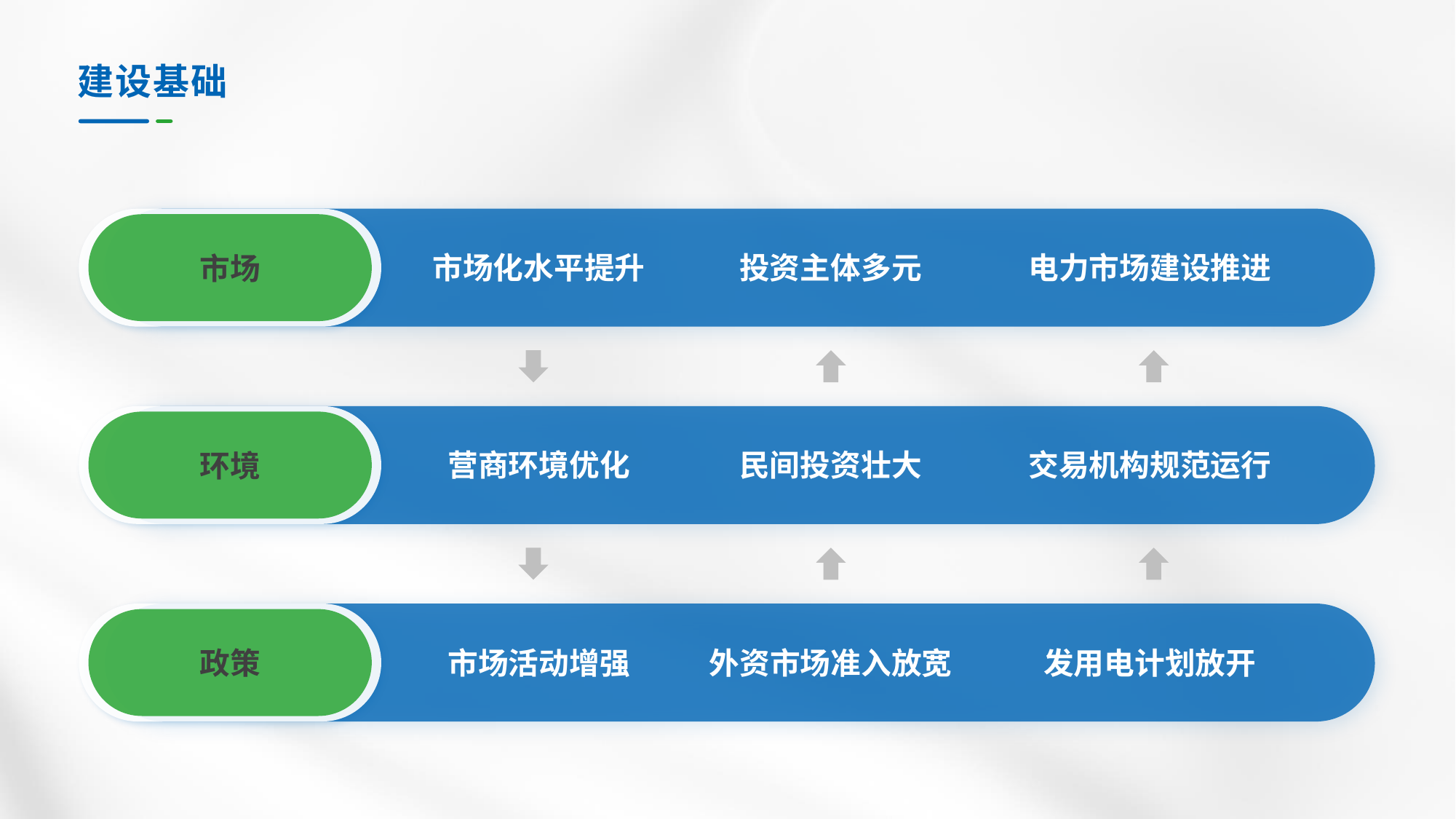

# 建设基础

市场
市场化水平提升
投资主体多元
电力市场建设推进

环境
营商环境优化
民间投资壮大
交易机构规范运行

政策
市场活动增强
外资市场准入放宽
发用电计划放开